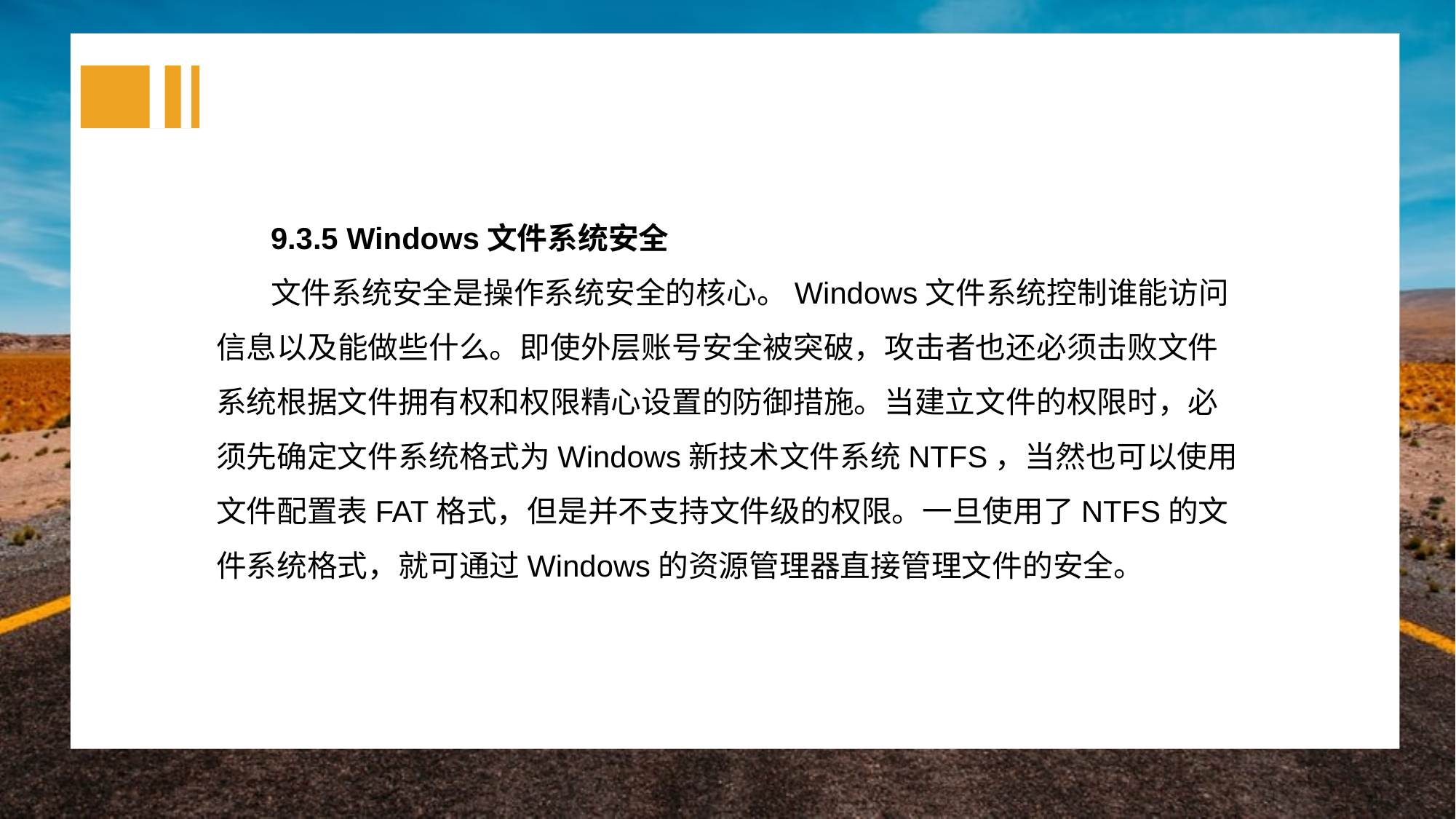

9.3.5 Windows文件系统安全
文件系统安全是操作系统安全的核心。Windows文件系统控制谁能访问信息以及能做些什么。即使外层账号安全被突破，攻击者也还必须击败文件系统根据文件拥有权和权限精心设置的防御措施。当建立文件的权限时，必须先确定文件系统格式为Windows新技术文件系统NTFS，当然也可以使用文件配置表FAT格式，但是并不支持文件级的权限。一旦使用了NTFS的文件系统格式，就可通过Windows的资源管理器直接管理文件的安全。